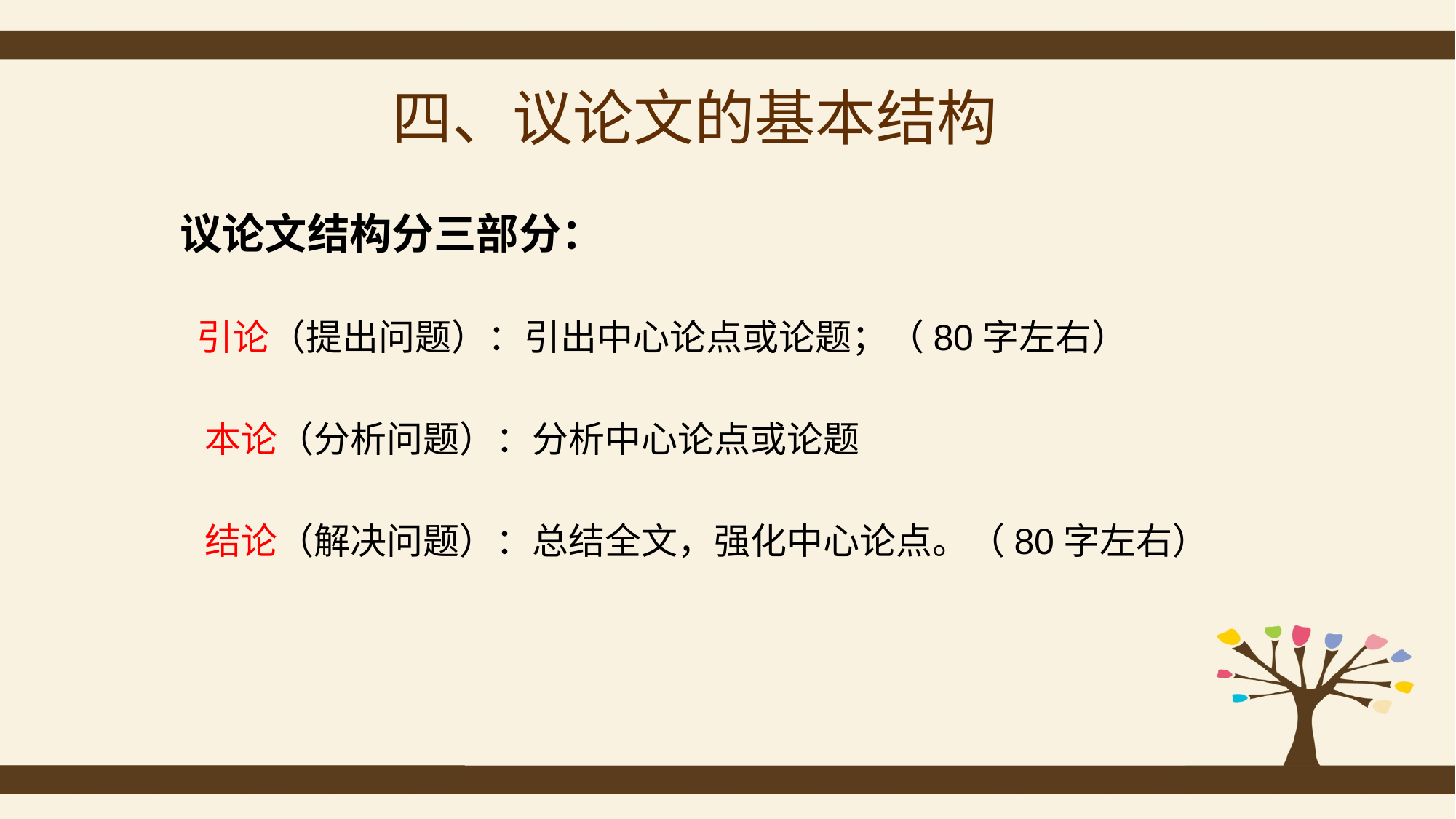

# 四、议论文的基本结构
议论文结构分三部分：

 引论（提出问题）：引出中心论点或论题；（80字左右）

  本论（分析问题）：分析中心论点或论题

  结论（解决问题）：总结全文，强化中心论点。（80字左右）